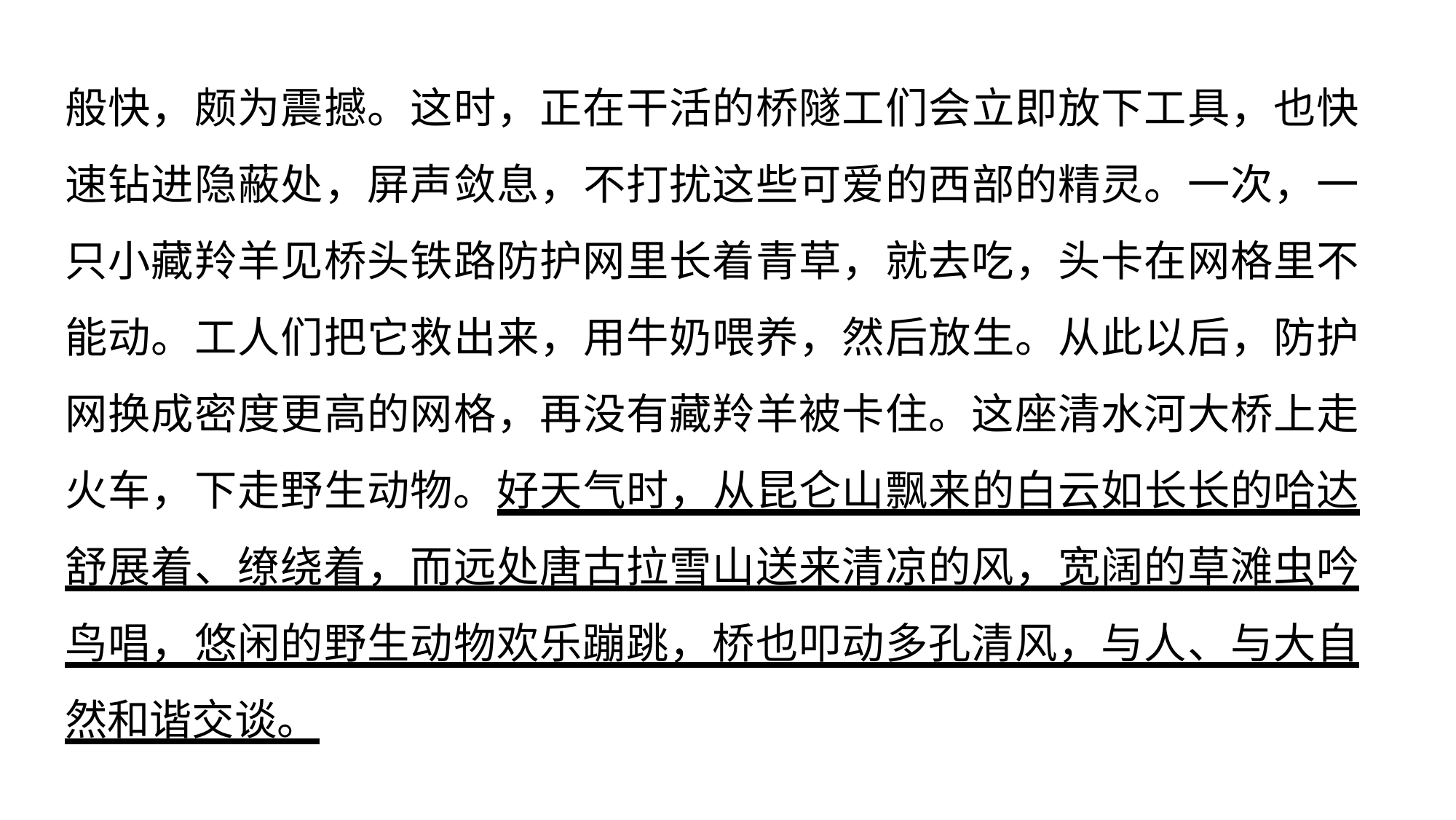

般快，颇为震撼。这时，正在干活的桥隧工们会立即放下工具，也快速钻进隐蔽处，屏声敛息，不打扰这些可爱的西部的精灵。一次，一只小藏羚羊见桥头铁路防护网里长着青草，就去吃，头卡在网格里不能动。工人们把它救出来，用牛奶喂养，然后放生。从此以后，防护网换成密度更高的网格，再没有藏羚羊被卡住。这座清水河大桥上走火车，下走野生动物。好天气时，从昆仑山飘来的白云如长长的哈达舒展着、缭绕着，而远处唐古拉雪山送来清凉的风，宽阔的草滩虫吟鸟唱，悠闲的野生动物欢乐蹦跳，桥也叩动多孔清风，与人、与大自然和谐交谈。